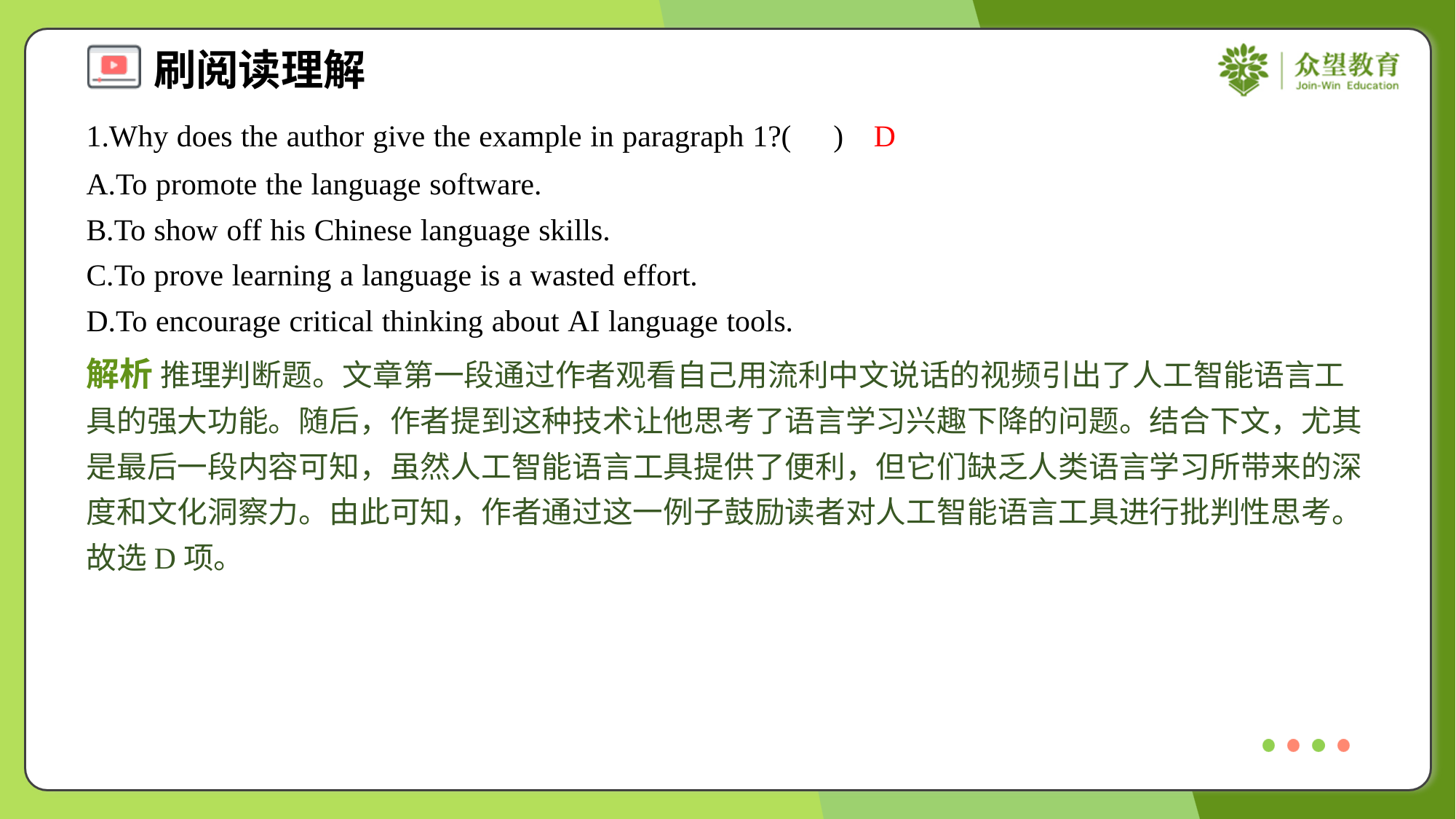

1.Why does the author give the example in paragraph 1?(     )
D
A.To promote the language software.
B.To show off his Chinese language skills.
C.To prove learning a language is a wasted effort.
D.To encourage critical thinking about AI language tools.
解析 推理判断题。文章第一段通过作者观看自己用流利中文说话的视频引出了人工智能语言工具的强大功能。随后，作者提到这种技术让他思考了语言学习兴趣下降的问题。结合下文，尤其是最后一段内容可知，虽然人工智能语言工具提供了便利，但它们缺乏人类语言学习所带来的深度和文化洞察力。由此可知，作者通过这一例子鼓励读者对人工智能语言工具进行批判性思考。故选D项。